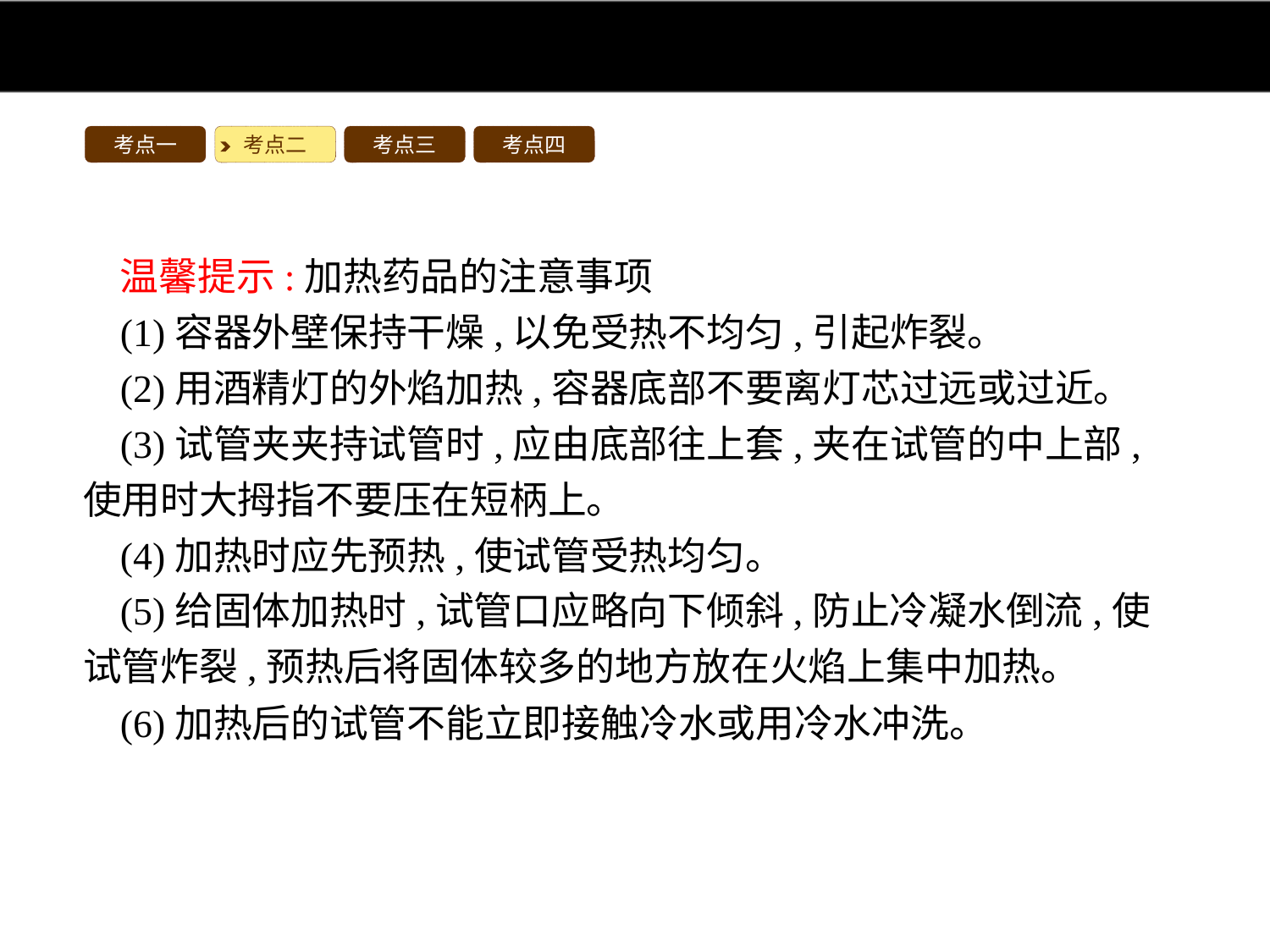

考点一
考点二
考点三
考点四

温馨提示:加热药品的注意事项
(1)容器外壁保持干燥,以免受热不均匀,引起炸裂。
(2)用酒精灯的外焰加热,容器底部不要离灯芯过远或过近。
(3)试管夹夹持试管时,应由底部往上套,夹在试管的中上部,使用时大拇指不要压在短柄上。
(4)加热时应先预热,使试管受热均匀。
(5)给固体加热时,试管口应略向下倾斜,防止冷凝水倒流,使试管炸裂,预热后将固体较多的地方放在火焰上集中加热。
(6)加热后的试管不能立即接触冷水或用冷水冲洗。